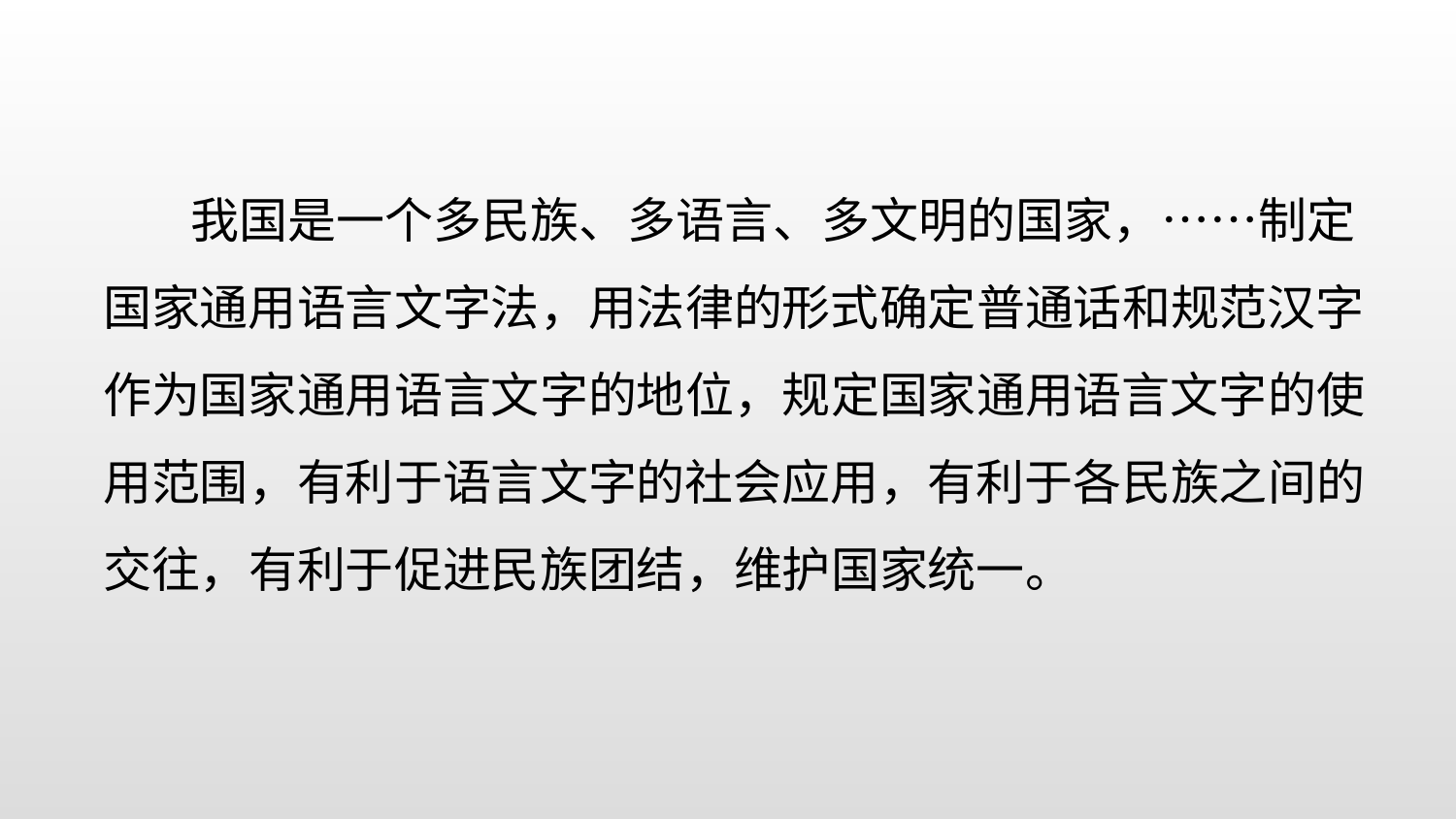

我国是一个多民族、多语言、多文明的国家，……制定国家通用语言文字法，用法律的形式确定普通话和规范汉字作为国家通用语言文字的地位，规定国家通用语言文字的使用范围，有利于语言文字的社会应用，有利于各民族之间的交往，有利于促进民族团结，维护国家统一。